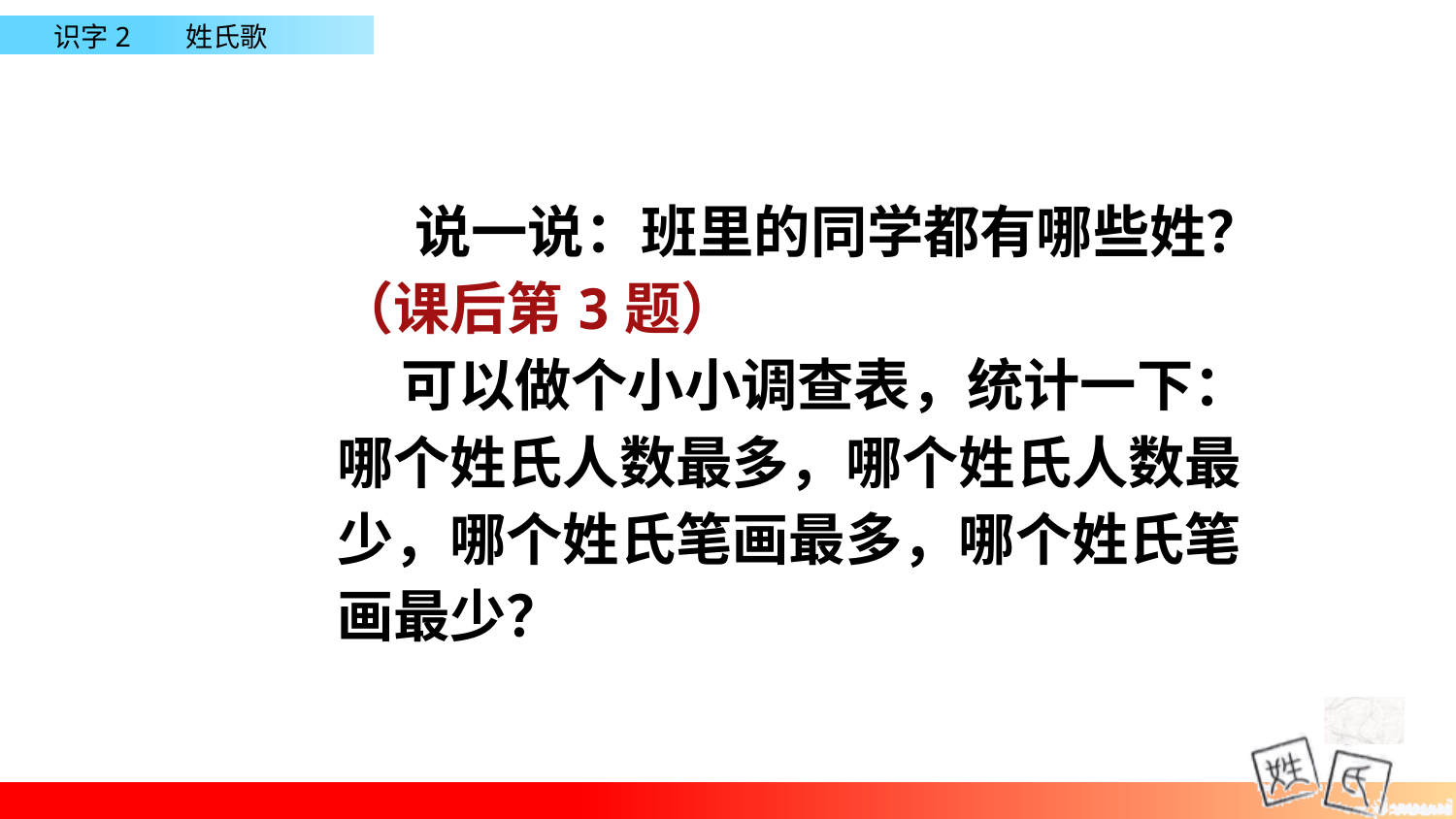

说一说：班里的同学都有哪些姓？（课后第3题）
    可以做个小小调查表，统计一下：哪个姓氏人数最多，哪个姓氏人数最少，哪个姓氏笔画最多，哪个姓氏笔画最少？